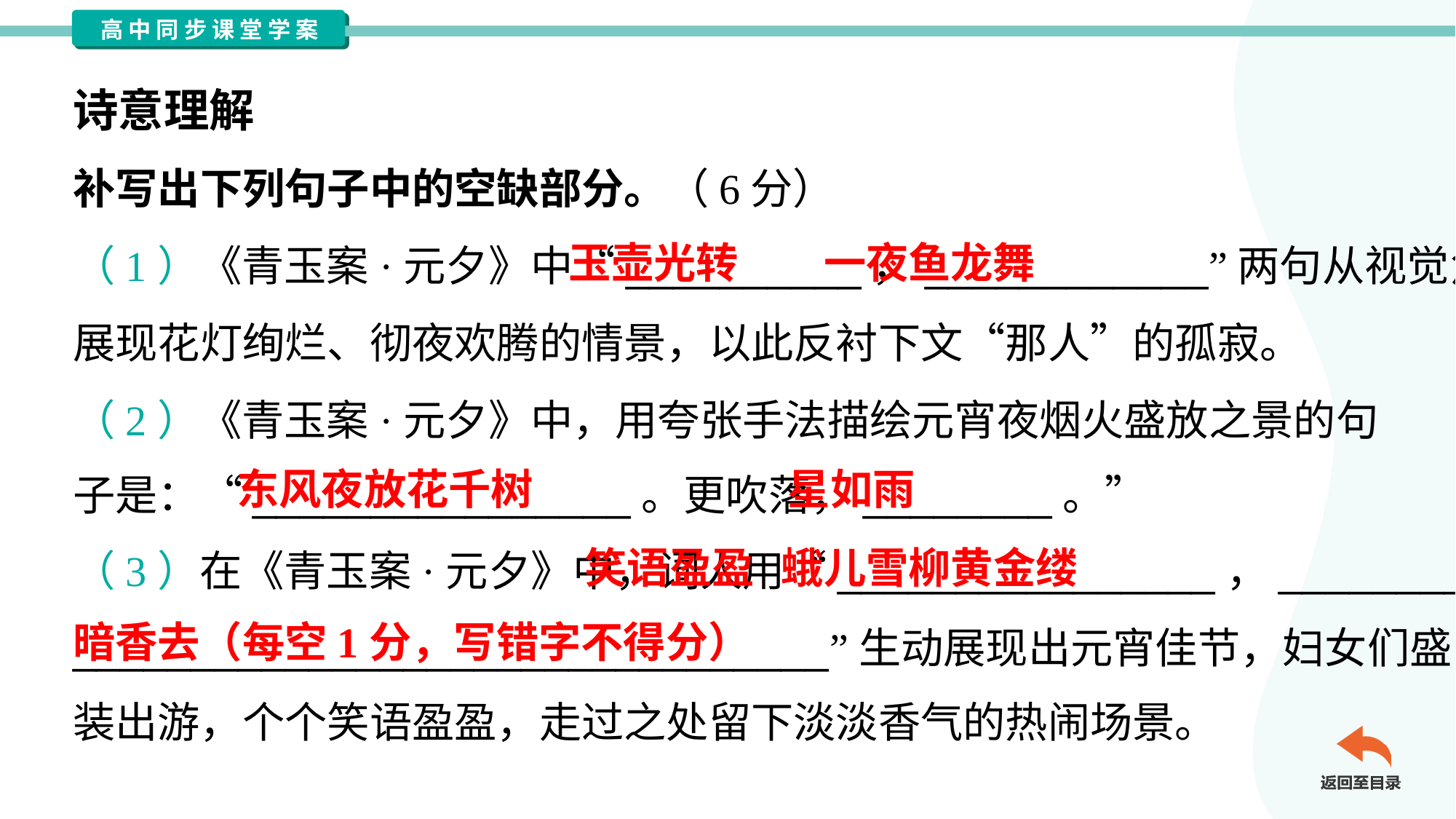

诗意理解
补写出下列句子中的空缺部分。（6分）
玉壶光转
一夜鱼龙舞
（1）《青玉案·元夕》中“__________，____________”两句从视觉角度
展现花灯绚烂、彻夜欢腾的情景，以此反衬下文“那人”的孤寂。
（2）《青玉案·元夕》中，用夸张手法描绘元宵夜烟火盛放之景的句
子是：“________________。更吹落，________。”
东风夜放花千树
星如雨
                                                    笑语盈盈
暗香去（每空1分，写错字不得分）
蛾儿雪柳黄金缕
（3）在《青玉案·元夕》中，词人用“________________，___________
________________________________”生动展现出元宵佳节，妇女们盛
装出游，个个笑语盈盈，走过之处留下淡淡香气的热闹场景。